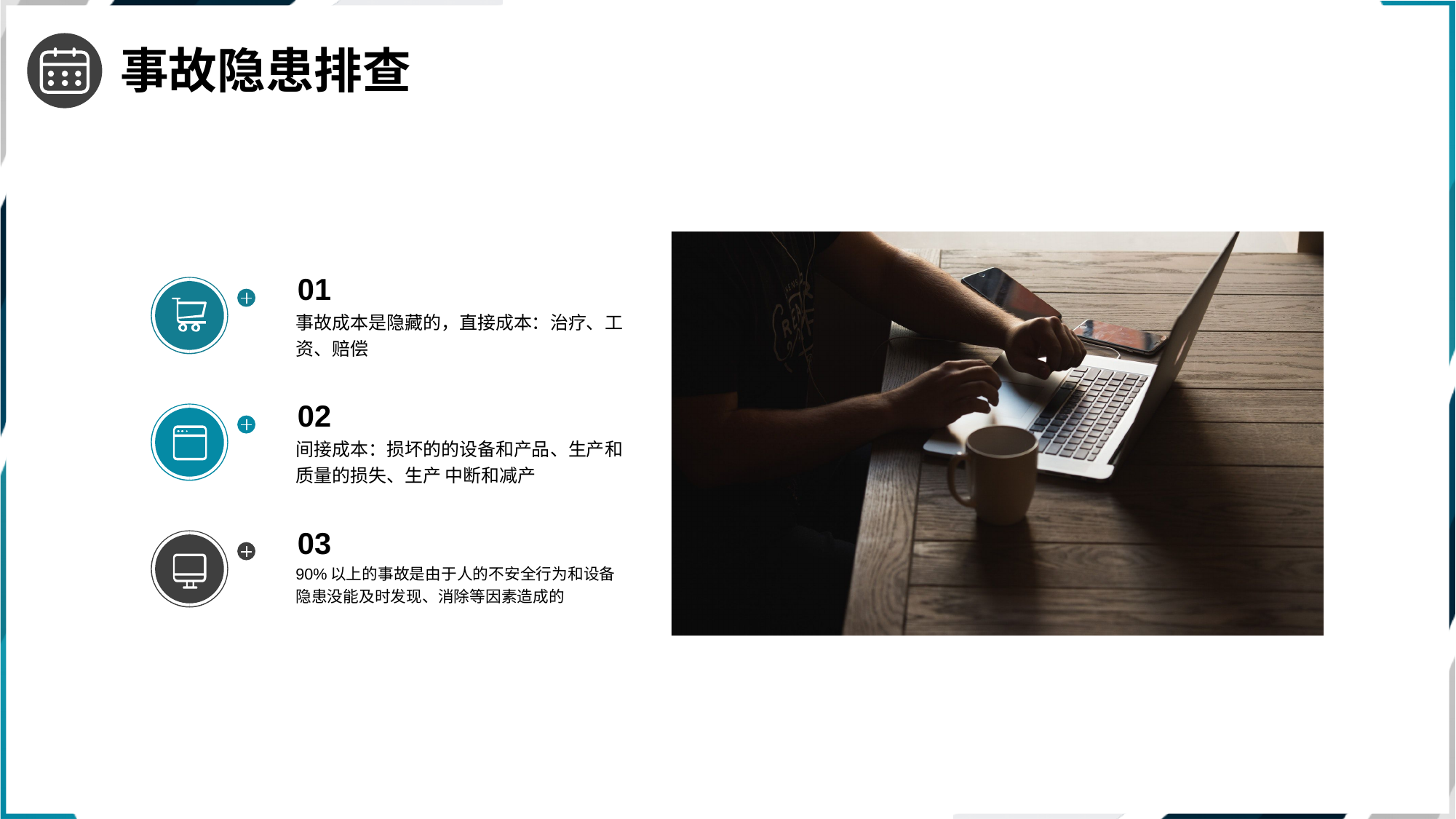

事故隐患排查

01

事故成本是隐藏的，直接成本：治疗、工资、赔偿
02

间接成本：损坏的的设备和产品、生产和质量的损失、生产 中断和减产
03

90%以上的事故是由于人的不安全行为和设备隐患没能及时发现、消除等因素造成的